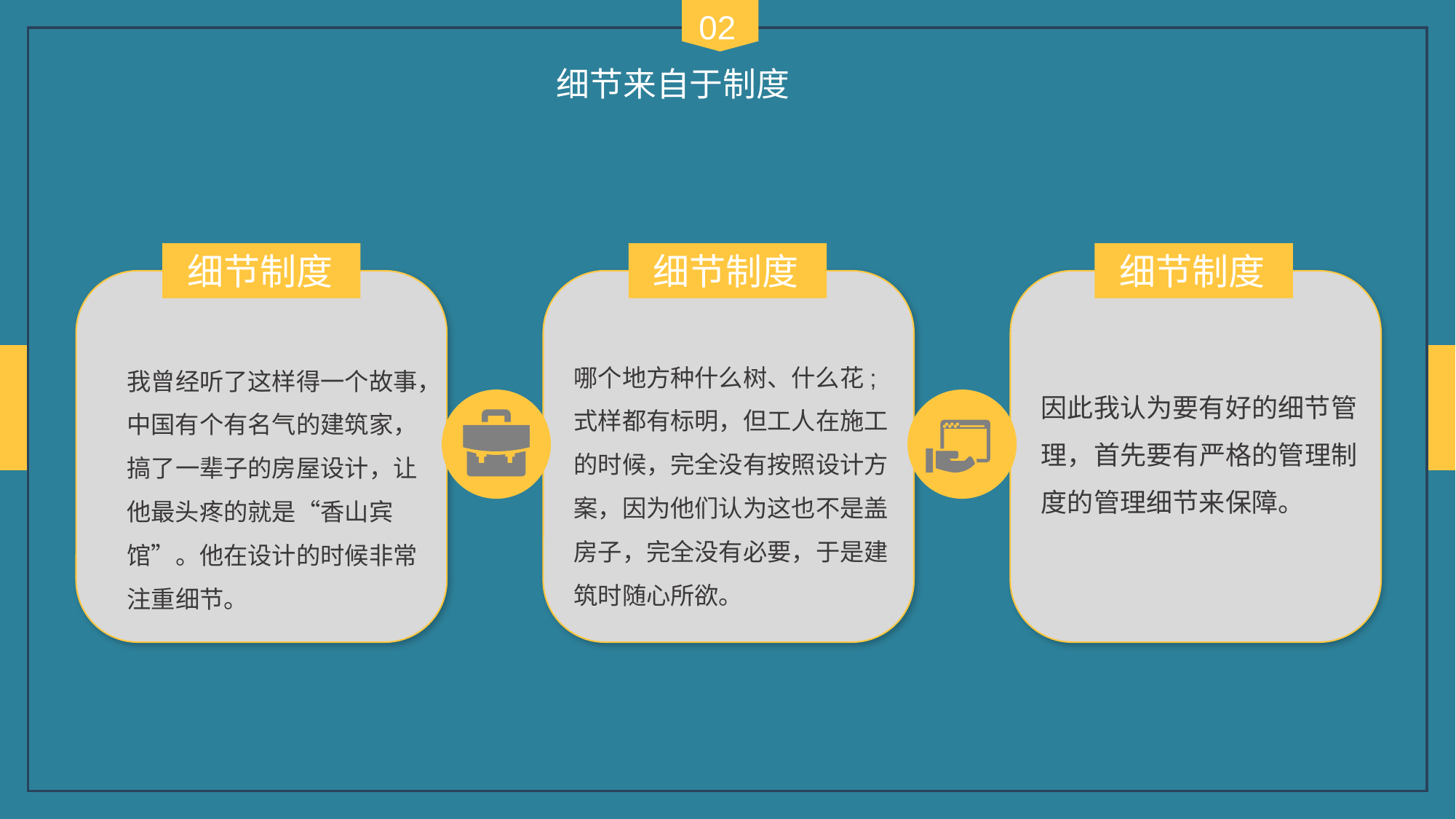

02
细节来自于制度

细节制度

细节制度

细节制度

哪个地方种什么树、什么花; 式样都有标明，但工人在施工的时候，完全没有按照设计方案，因为他们认为这也不是盖房子，完全没有必要，于是建筑时随心所欲。
我曾经听了这样得一个故事，中国有个有名气的建筑家，搞了一辈子的房屋设计，让他最头疼的就是“香山宾馆”。他在设计的时候非常注重细节。
因此我认为要有好的细节管理，首先要有严格的管理制度的管理细节来保障。